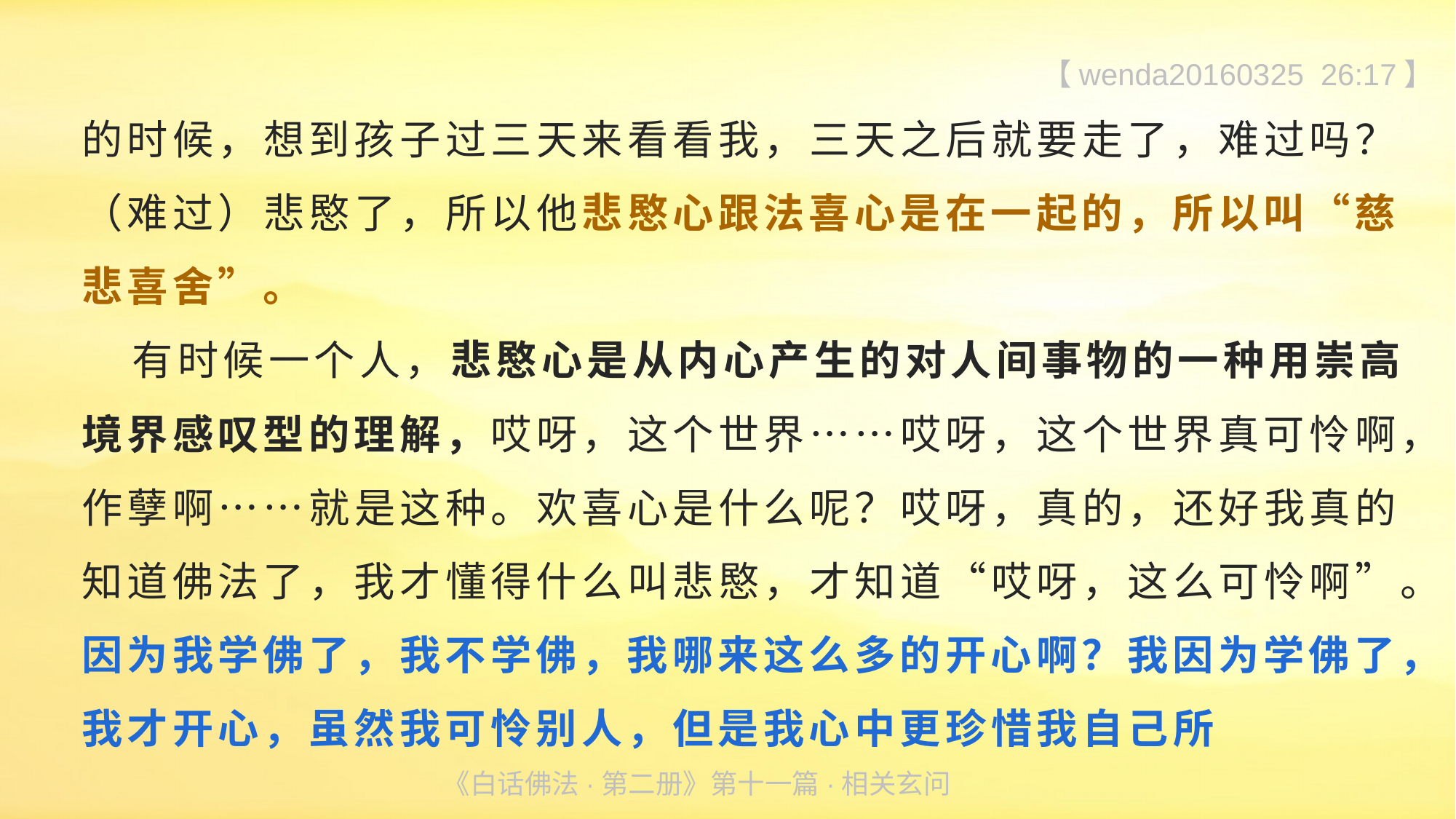

【wenda20160325  26:17】
的时候，想到孩子过三天来看看我，三天之后就要走了，难过吗？（难过）悲愍了，所以他悲愍心跟法喜心是在一起的，所以叫“慈悲喜舍”。
   有时候一个人，悲愍心是从内心产生的对人间事物的一种用崇高境界感叹型的理解，哎呀，这个世界……哎呀，这个世界真可怜啊，作孽啊……就是这种。欢喜心是什么呢？哎呀，真的，还好我真的知道佛法了，我才懂得什么叫悲愍，才知道“哎呀，这么可怜啊”。因为我学佛了，我不学佛，我哪来这么多的开心啊？我因为学佛了，我才开心，虽然我可怜别人，但是我心中更珍惜我自己所
《白话佛法·第二册》第十一篇·相关玄问